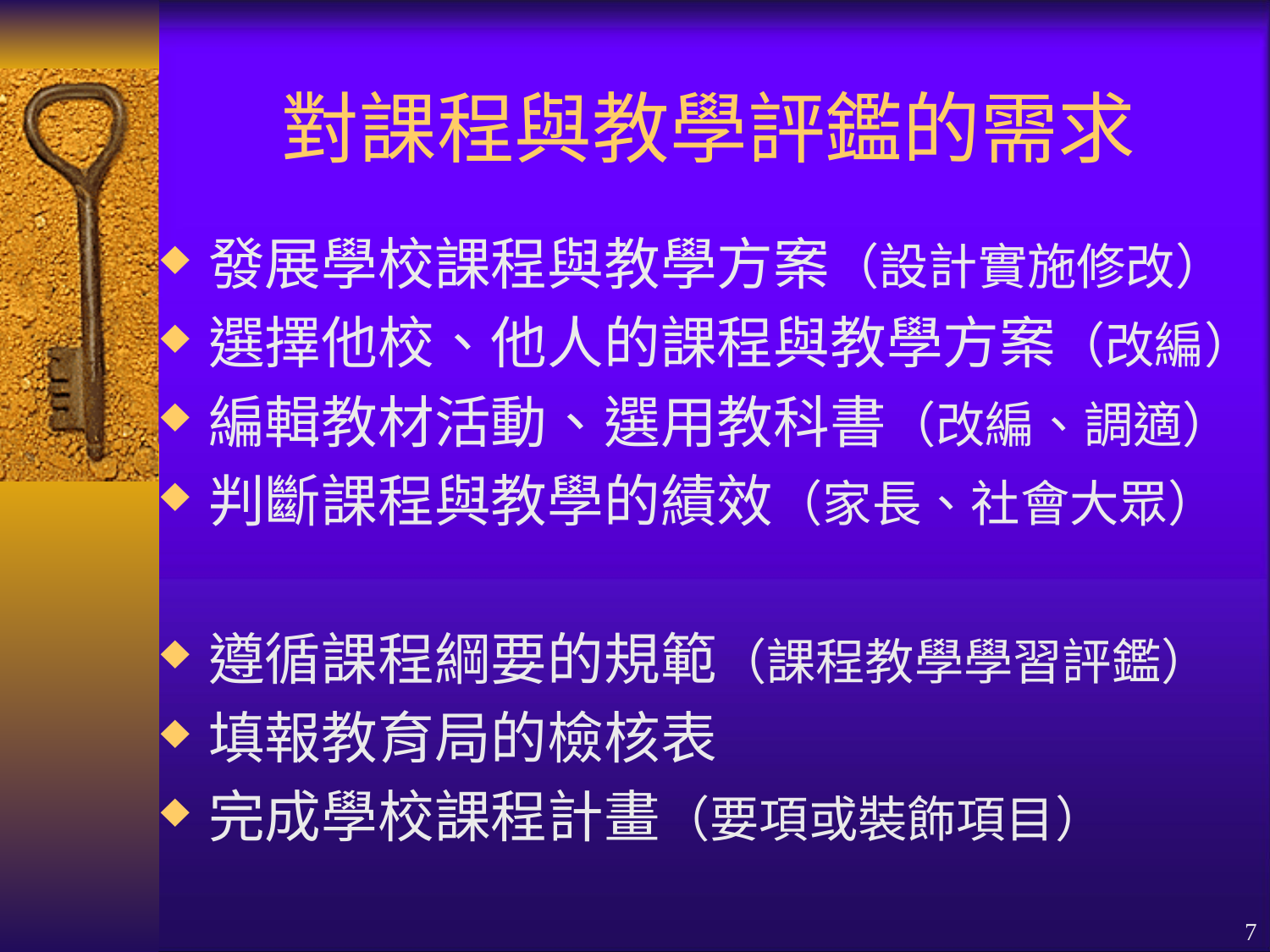

# 對課程與教學評鑑的需求
發展學校課程與教學方案（設計實施修改）
選擇他校、他人的課程與教學方案（改編）
編輯教材活動、選用教科書（改編、調適）
判斷課程與教學的績效（家長、社會大眾）

遵循課程綱要的規範（課程教學學習評鑑）
填報教育局的檢核表
完成學校課程計畫（要項或裝飾項目）
7